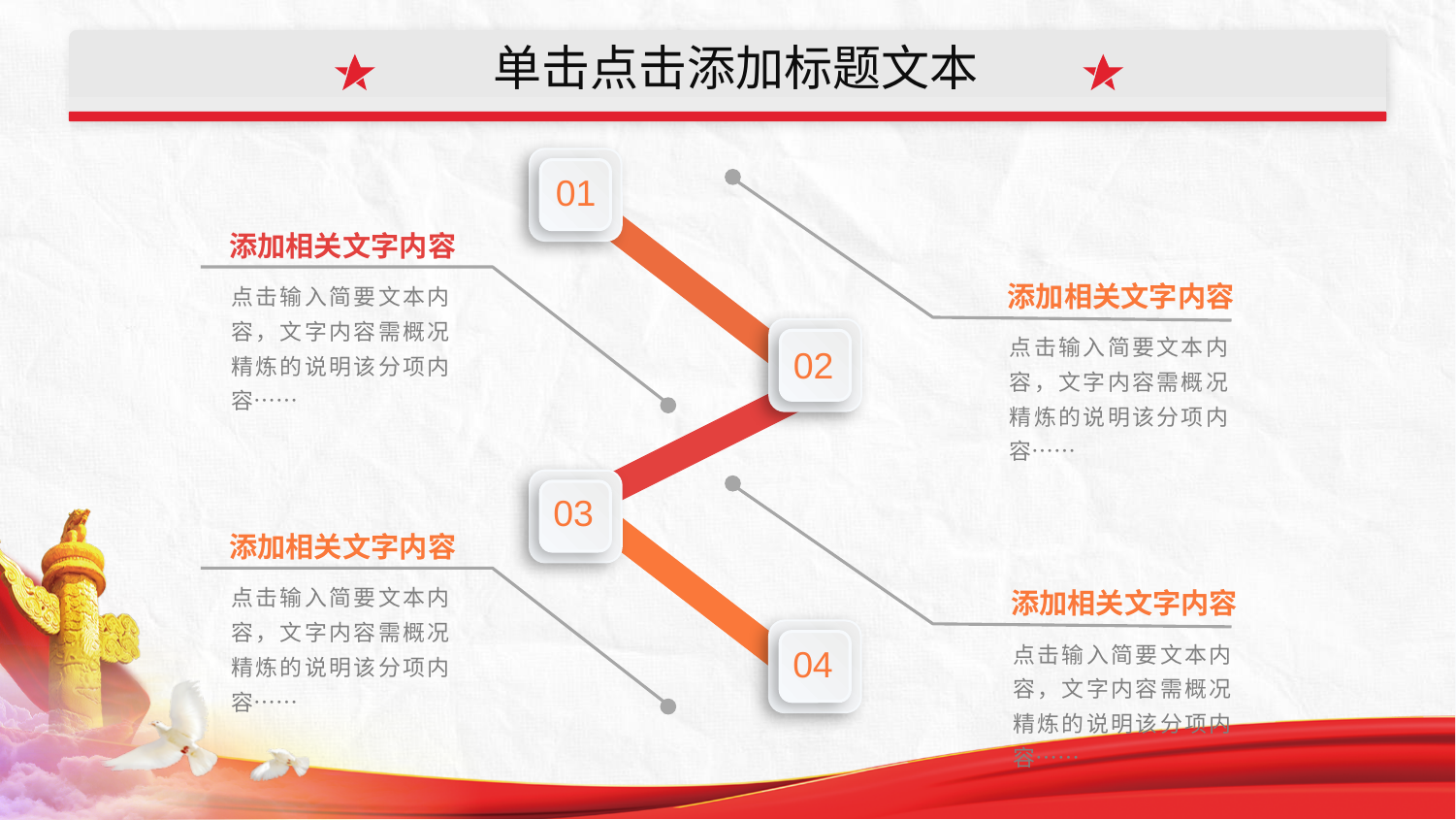

单击点击添加标题文本

01

添加相关文字内容

点击输入简要文本内容，文字内容需概况精炼的说明该分项内容……
添加相关文字内容

02
点击输入简要文本内容，文字内容需概况精炼的说明该分项内容……

03

添加相关文字内容

点击输入简要文本内容，文字内容需概况精炼的说明该分项内容……

添加相关文字内容

04
点击输入简要文本内容，文字内容需概况精炼的说明该分项内容……